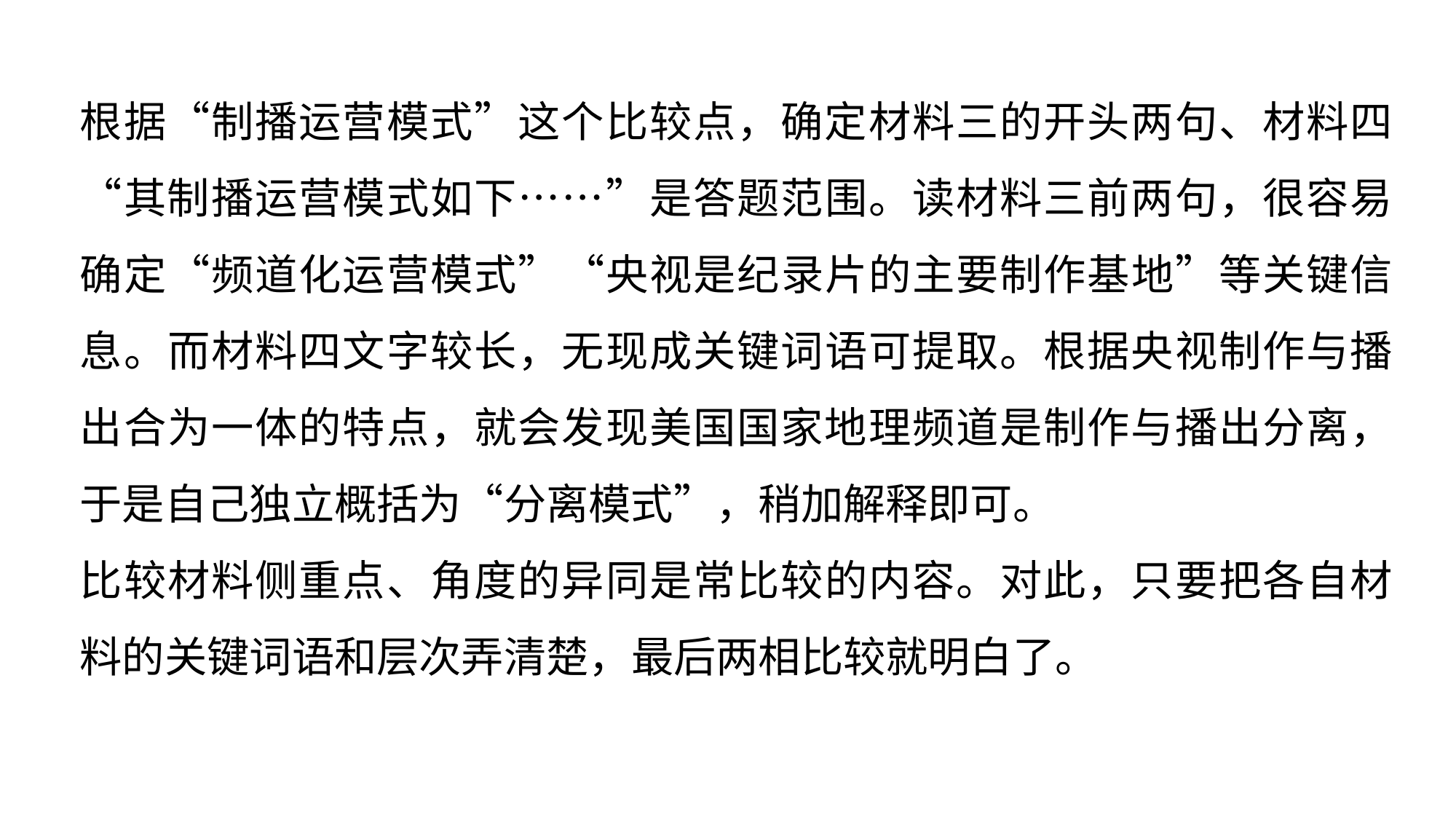

根据“制播运营模式”这个比较点，确定材料三的开头两句、材料四“其制播运营模式如下……”是答题范围。读材料三前两句，很容易确定“频道化运营模式”“央视是纪录片的主要制作基地”等关键信息。而材料四文字较长，无现成关键词语可提取。根据央视制作与播出合为一体的特点，就会发现美国国家地理频道是制作与播出分离，于是自己独立概括为“分离模式”，稍加解释即可。
比较材料侧重点、角度的异同是常比较的内容。对此，只要把各自材料的关键词语和层次弄清楚，最后两相比较就明白了。